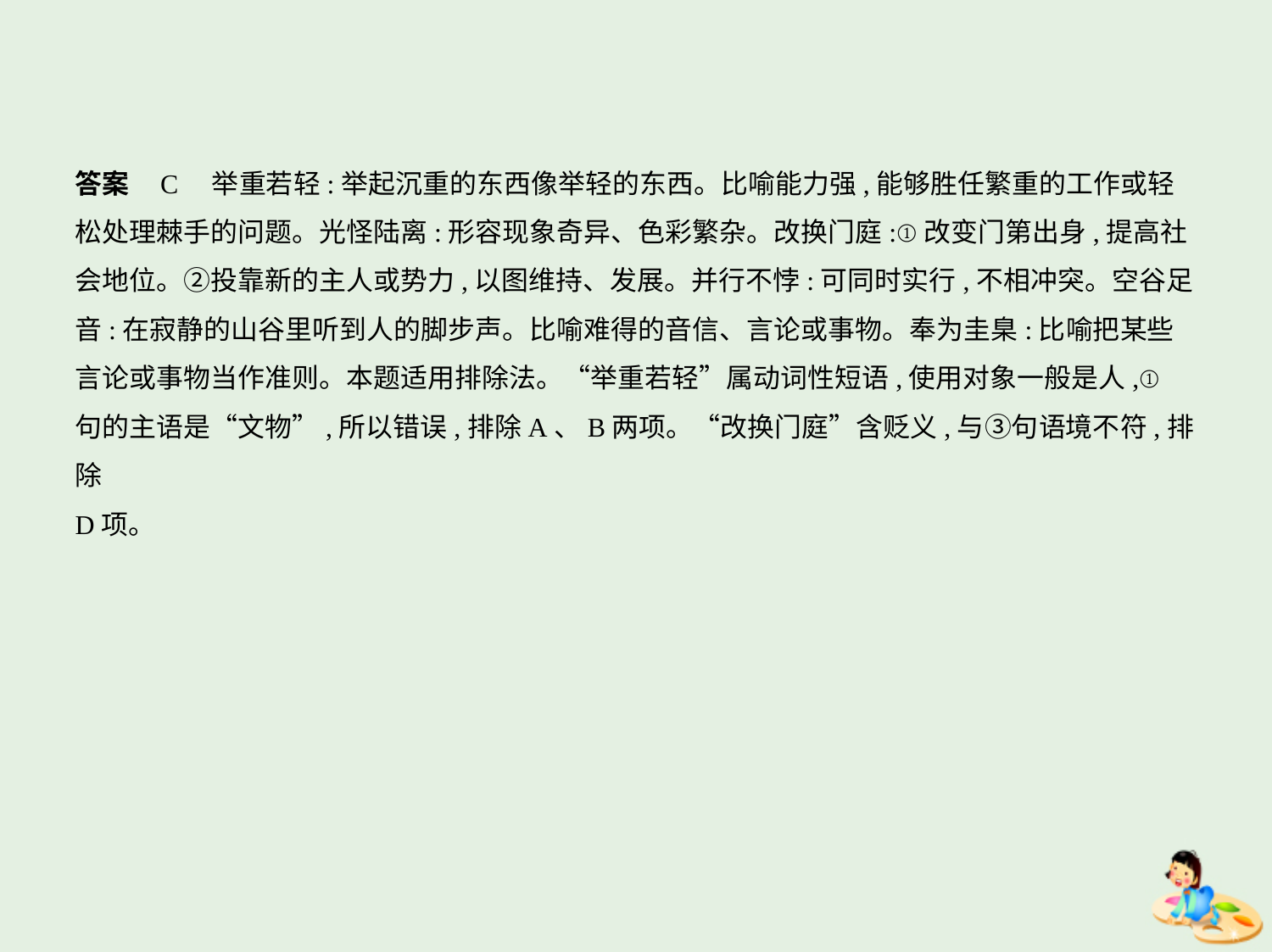

答案    C　举重若轻:举起沉重的东西像举轻的东西。比喻能力强,能够胜任繁重的工作或轻
松处理棘手的问题。光怪陆离:形容现象奇异、色彩繁杂。改换门庭:①改变门第出身,提高社
会地位。②投靠新的主人或势力,以图维持、发展。并行不悖:可同时实行,不相冲突。空谷足
音:在寂静的山谷里听到人的脚步声。比喻难得的音信、言论或事物。奉为圭臬:比喻把某些
言论或事物当作准则。本题适用排除法。“举重若轻”属动词性短语,使用对象一般是人,①
句的主语是“文物”,所以错误,排除A、B两项。“改换门庭”含贬义,与③句语境不符,排除
D项。